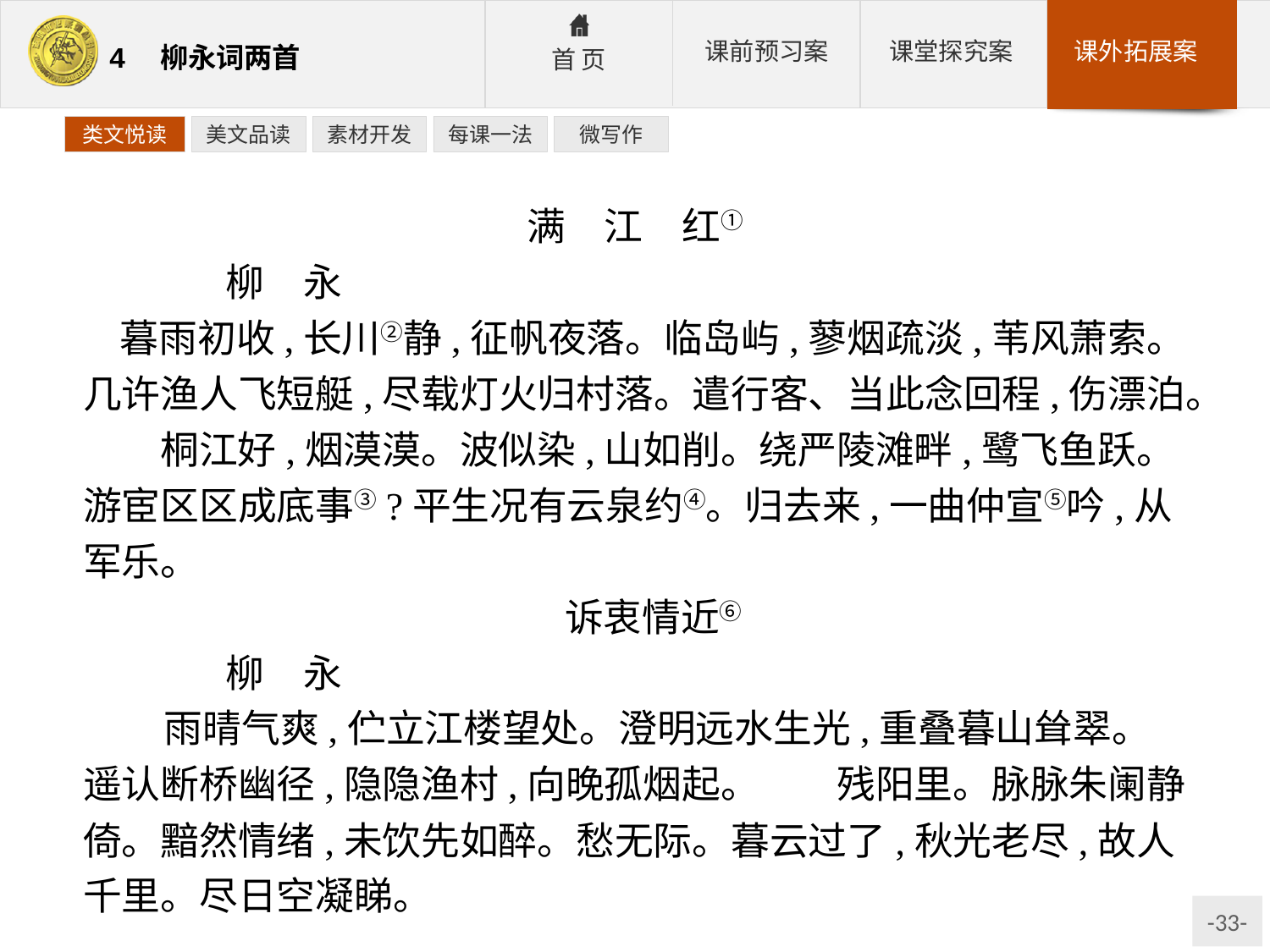

类文悦读
美文品读
素材开发
每课一法
微写作
满　江　红①
	柳　永
暮雨初收,长川②静,征帆夜落。临岛屿,蓼烟疏淡,苇风萧索。几许渔人飞短艇,尽载灯火归村落。遣行客、当此念回程,伤漂泊。　　桐江好,烟漠漠。波似染,山如削。绕严陵滩畔,鹭飞鱼跃。游宦区区成底事③?平生况有云泉约④。归去来,一曲仲宣⑤吟,从军乐。
诉衷情近⑥
	柳　永
    雨晴气爽,伫立江楼望处。澄明远水生光,重叠暮山耸翠。遥认断桥幽径,隐隐渔村,向晚孤烟起。　　残阳里。脉脉朱阑静倚。黯然情绪,未饮先如醉。愁无际。暮云过了,秋光老尽,故人千里。尽日空凝睇。